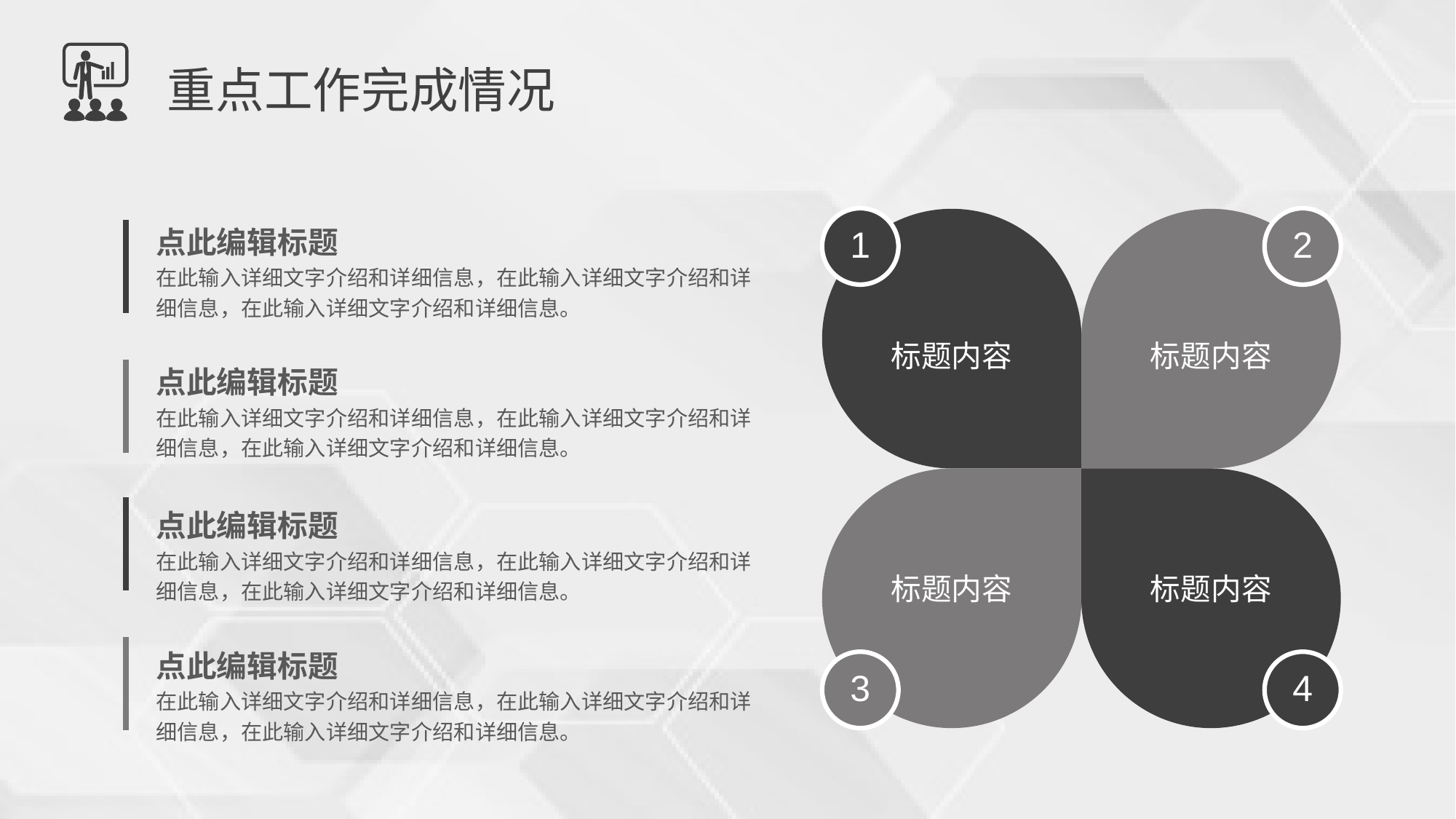

重点工作完成情况
点此编辑标题
在此输入详细文字介绍和详细信息，在此输入详细文字介绍和详细信息，在此输入详细文字介绍和详细信息。
1

标题内容
2

标题内容
点此编辑标题
在此输入详细文字介绍和详细信息，在此输入详细文字介绍和详细信息，在此输入详细文字介绍和详细信息。

标题内容
3

标题内容
4
点此编辑标题
在此输入详细文字介绍和详细信息，在此输入详细文字介绍和详细信息，在此输入详细文字介绍和详细信息。
点此编辑标题
在此输入详细文字介绍和详细信息，在此输入详细文字介绍和详细信息，在此输入详细文字介绍和详细信息。